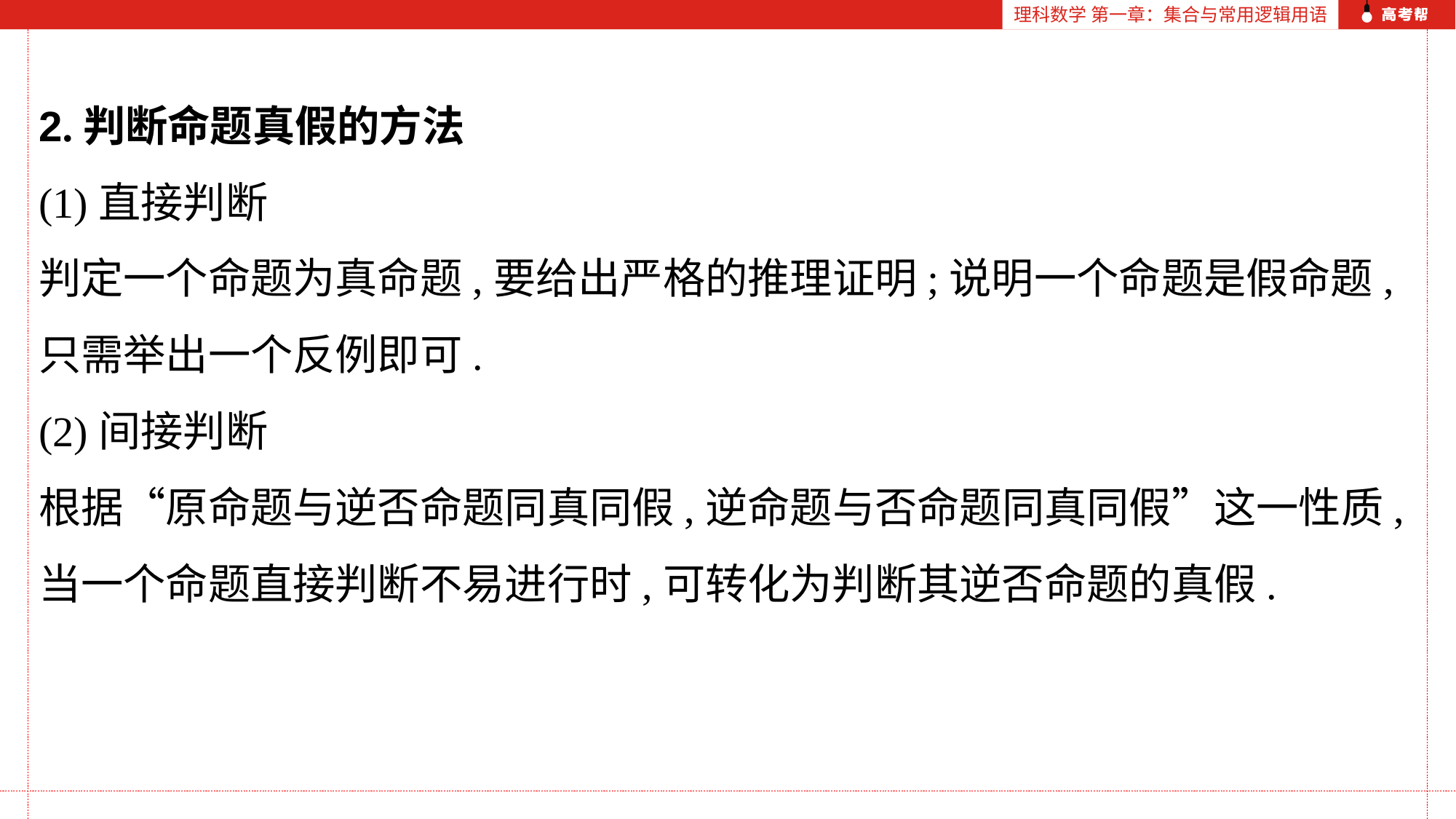

理科数学 第一章：集合与常用逻辑用语

2.判断命题真假的方法
(1)直接判断
判定一个命题为真命题,要给出严格的推理证明;说明一个命题是假命题,只需举出一个反例即可.
(2)间接判断
根据“原命题与逆否命题同真同假,逆命题与否命题同真同假”这一性质,当一个命题直接判断不易进行时,可转化为判断其逆否命题的真假.